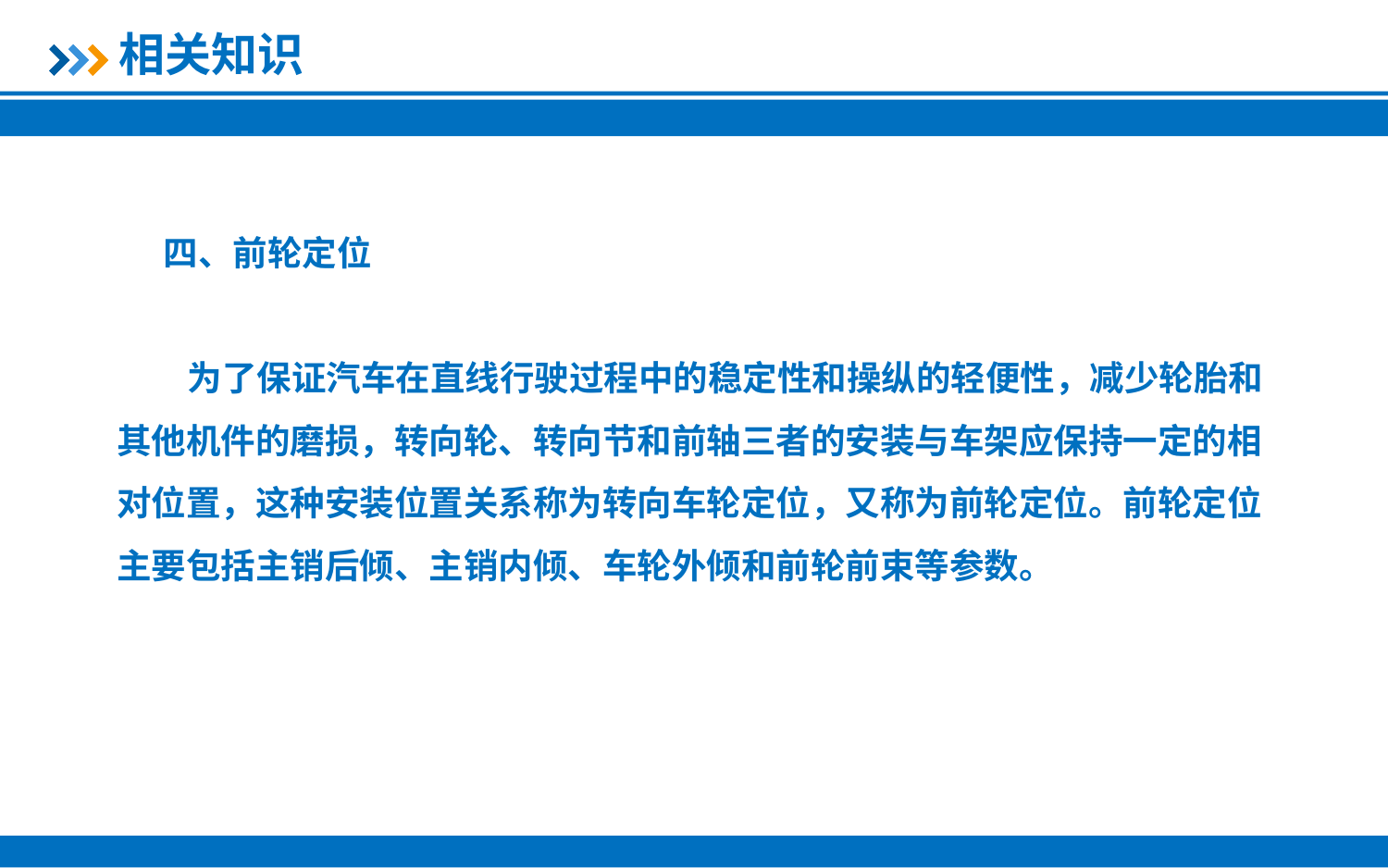

相关知识
四、前轮定位

  为了保证汽车在直线行驶过程中的稳定性和操纵的轻便性，减少轮胎和其他机件的磨损，转向轮、转向节和前轴三者的安装与车架应保持一定的相对位置，这种安装位置关系称为转向车轮定位，又称为前轮定位。前轮定位主要包括主销后倾、主销内倾、车轮外倾和前轮前束等参数。